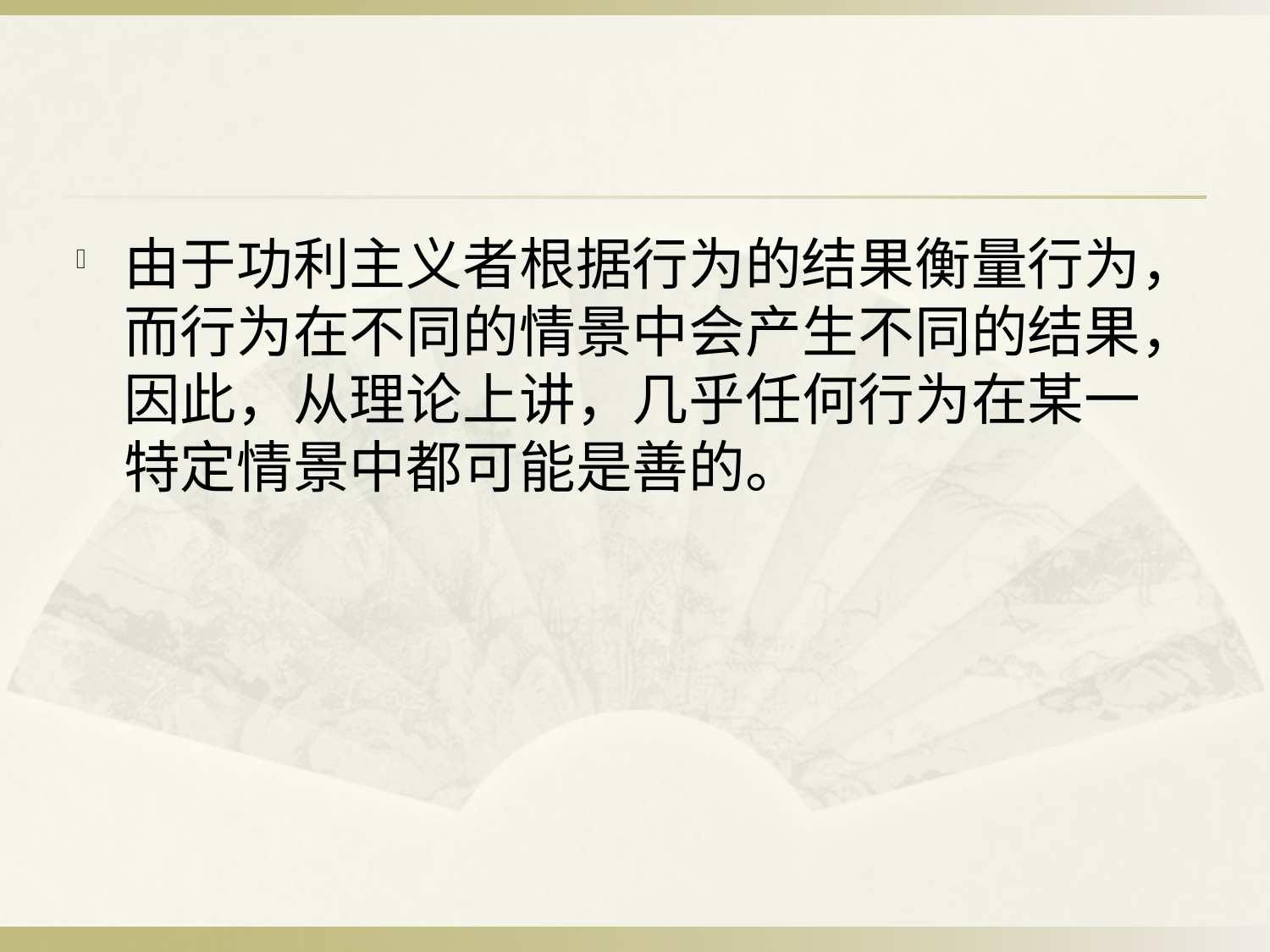

由于功利主义者根据行为的结果衡量行为，而行为在不同的情景中会产生不同的结果，因此，从理论上讲，几乎任何行为在某一特定情景中都可能是善的。